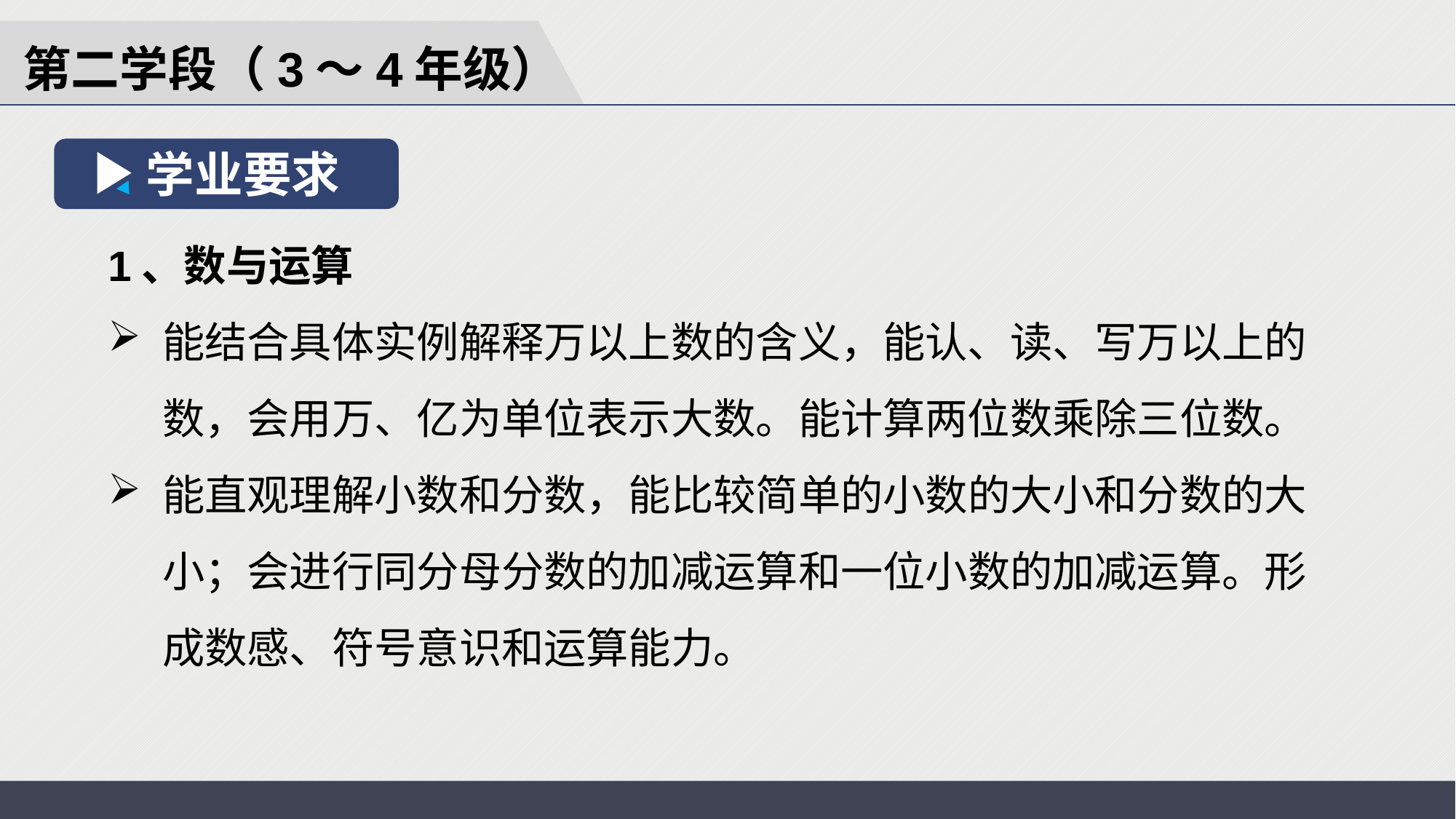

第二学段（3～4年级）
学业要求

1、数与运算
能结合具体实例解释万以上数的含义，能认、读、写万以上的数，会用万、亿为单位表示大数。能计算两位数乘除三位数。
能直观理解小数和分数，能比较简单的小数的大小和分数的大小；会进行同分母分数的加减运算和一位小数的加减运算。形成数感、符号意识和运算能力。